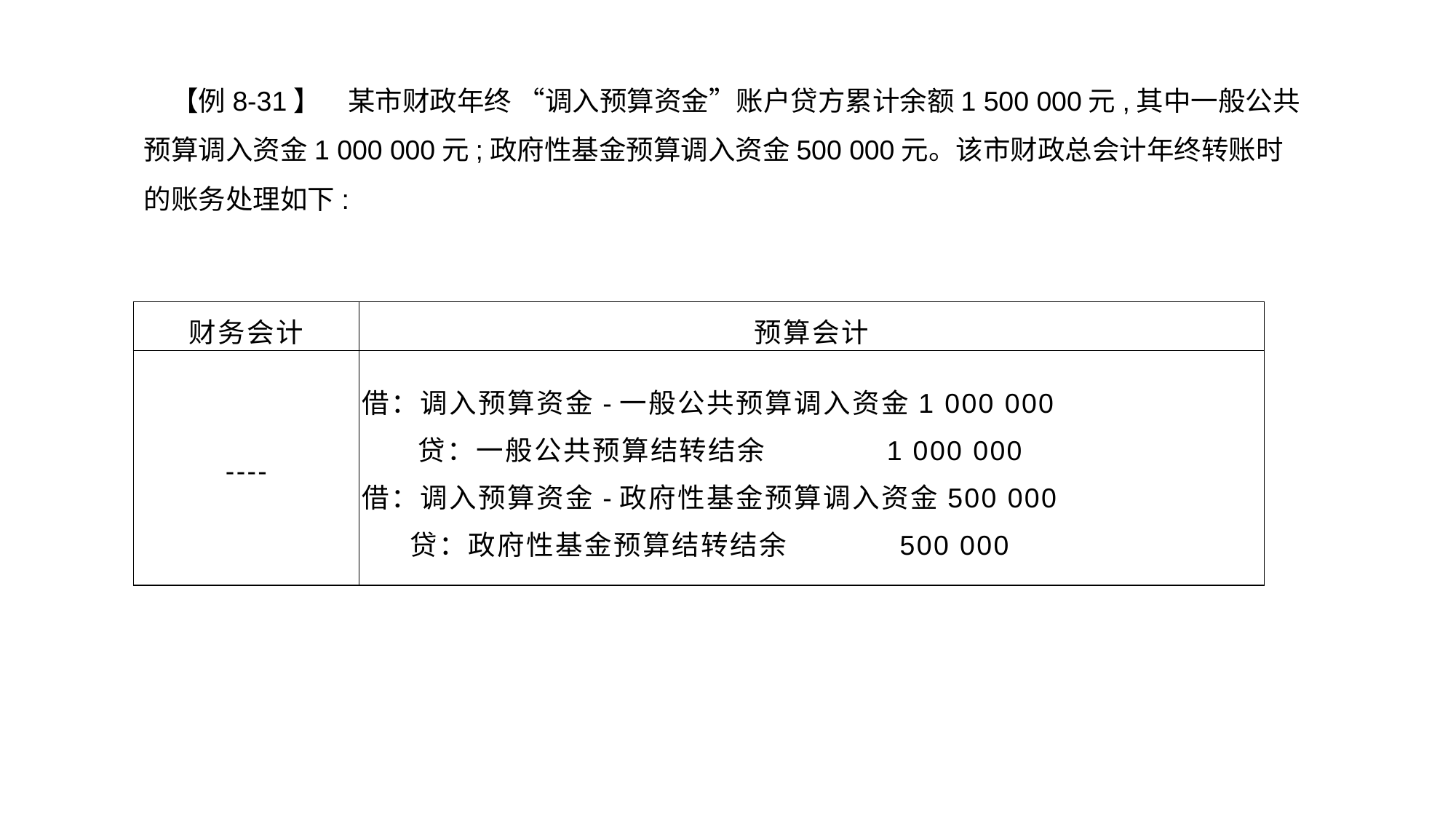

【例8-31】　某市财政年终 “调入预算资金”账户贷方累计余额1 500 000元,其中一般公共预算调入资金1 000 000元;政府性基金预算调入资金500 000元。该市财政总会计年终转账时的账务处理如下:
| 财务会计 | 预算会计 |
| --- | --- |
| ---- | 借：调入预算资金-一般公共预算调入资金1 000 000 贷：一般公共预算结转结余 1 000 000 借：调入预算资金-政府性基金预算调入资金500 000 贷：政府性基金预算结转结余 500 000 |